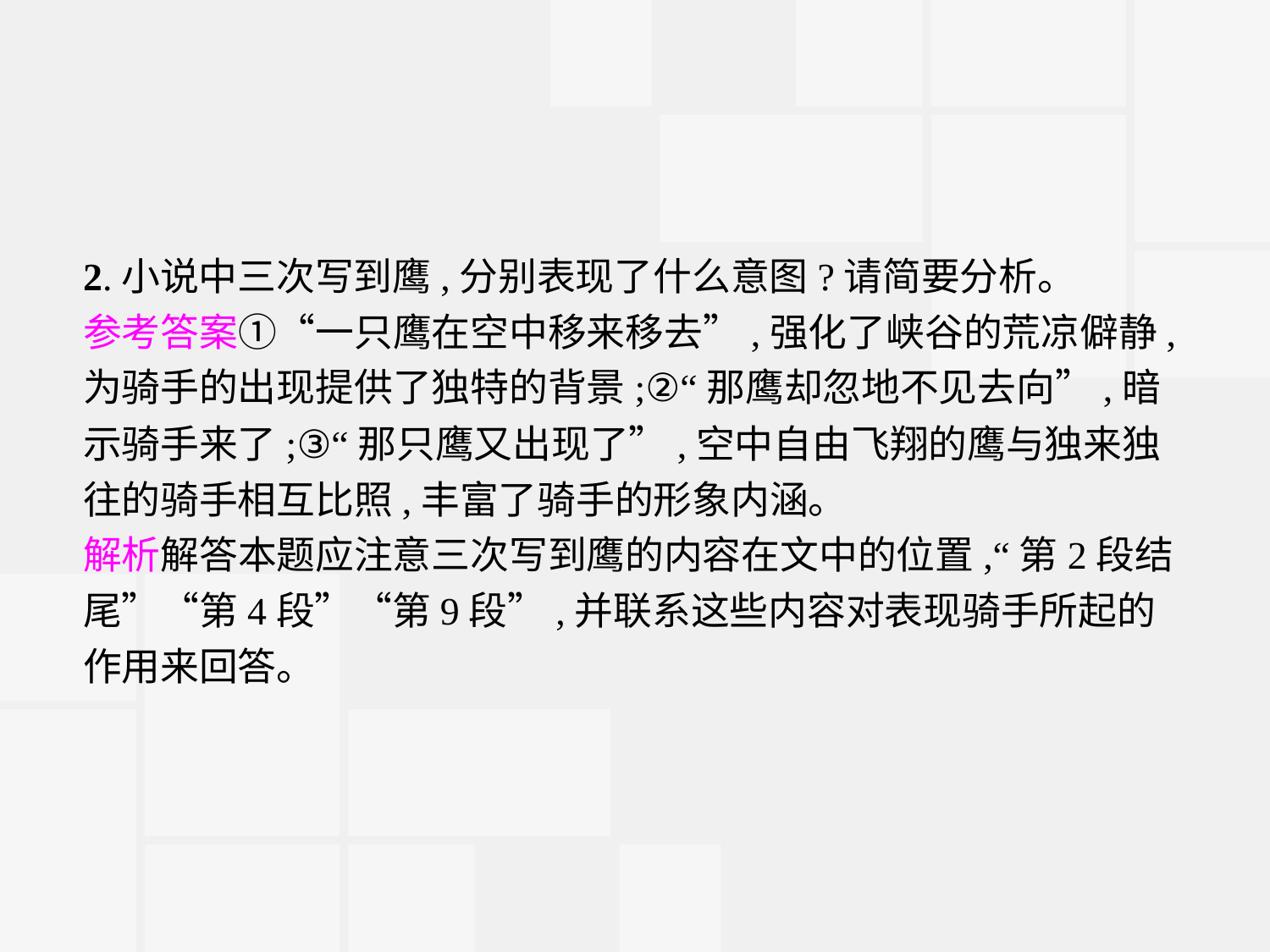

2.小说中三次写到鹰,分别表现了什么意图?请简要分析。
参考答案①“一只鹰在空中移来移去”,强化了峡谷的荒凉僻静,为骑手的出现提供了独特的背景;②“那鹰却忽地不见去向”,暗示骑手来了;③“那只鹰又出现了”,空中自由飞翔的鹰与独来独往的骑手相互比照,丰富了骑手的形象内涵。
解析解答本题应注意三次写到鹰的内容在文中的位置,“第2段结尾”“第4段”“第9段”,并联系这些内容对表现骑手所起的作用来回答。